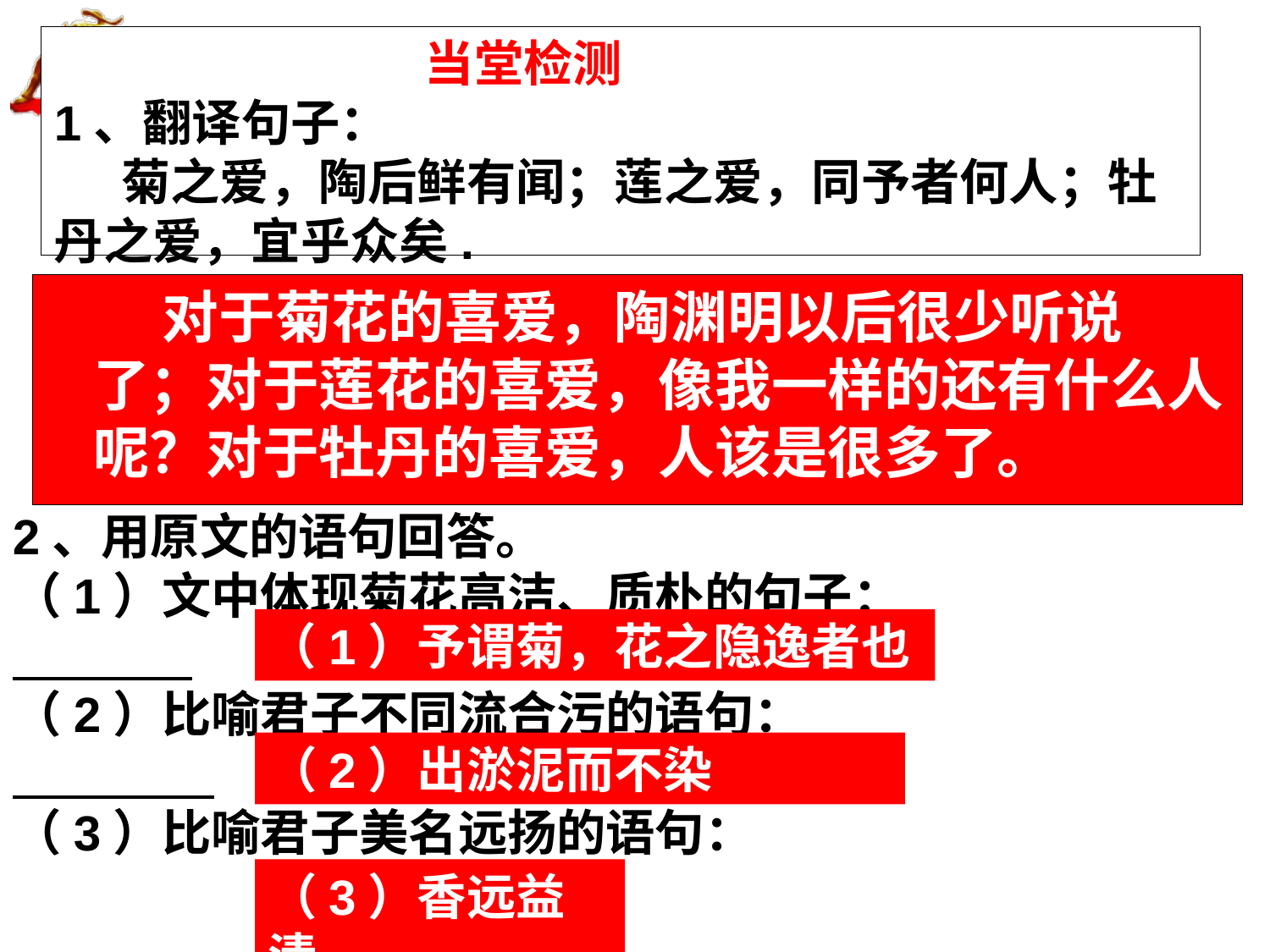

# 当堂检测 1、翻译句子： 菊之爱，陶后鲜有闻；莲之爱，同予者何人；牡丹之爱，宜乎众矣.
        对于菊花的喜爱，陶渊明以后很少听说了；对于莲花的喜爱，像我一样的还有什么人呢？对于牡丹的喜爱，人该是很多了。
2、用原文的语句回答。
（1）文中体现菊花高洁、质朴的句子：
（2）比喻君子不同流合污的语句：
（3）比喻君子美名远扬的语句：
（1）予谓菊，花之隐逸者也
（2）出淤泥而不染
（3）香远益清